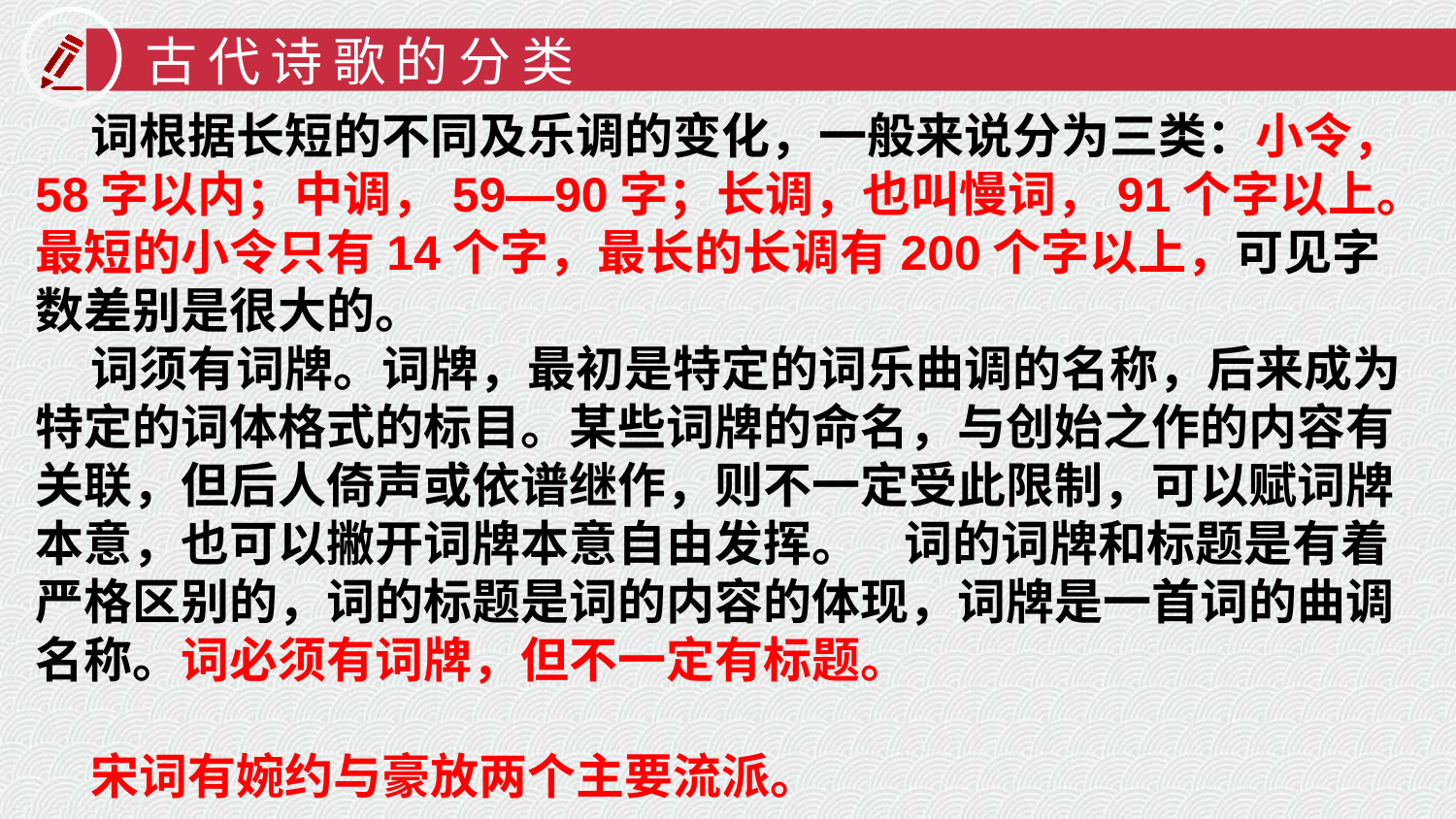

古代诗歌的分类

    词根据长短的不同及乐调的变化，一般来说分为三类：小令，58字以内；中调，59—90字；长调，也叫慢词，91个字以上。最短的小令只有14个字，最长的长调有200个字以上，可见字数差别是很大的。
    词须有词牌。词牌，最初是特定的词乐曲调的名称，后来成为特定的词体格式的标目。某些词牌的命名，与创始之作的内容有关联，但后人倚声或依谱继作，则不一定受此限制，可以赋词牌本意，也可以撇开词牌本意自由发挥。    词的词牌和标题是有着严格区别的，词的标题是词的内容的体现，词牌是一首词的曲调名称。词必须有词牌，但不一定有标题。

    宋词有婉约与豪放两个主要流派。